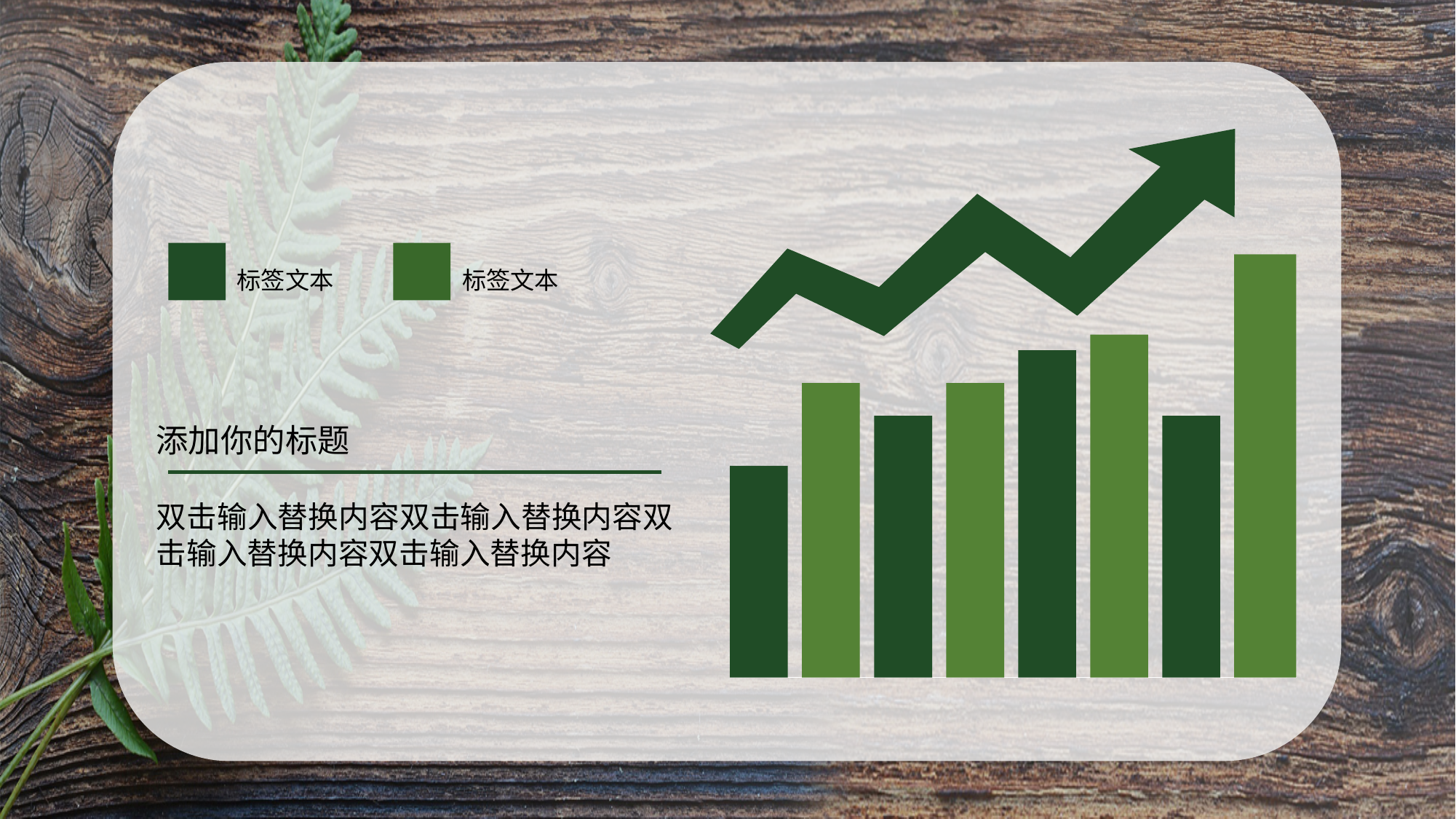

标签文本
标签文本
添加你的标题
双击输入替换内容双击输入替换内容双击输入替换内容双击输入替换内容